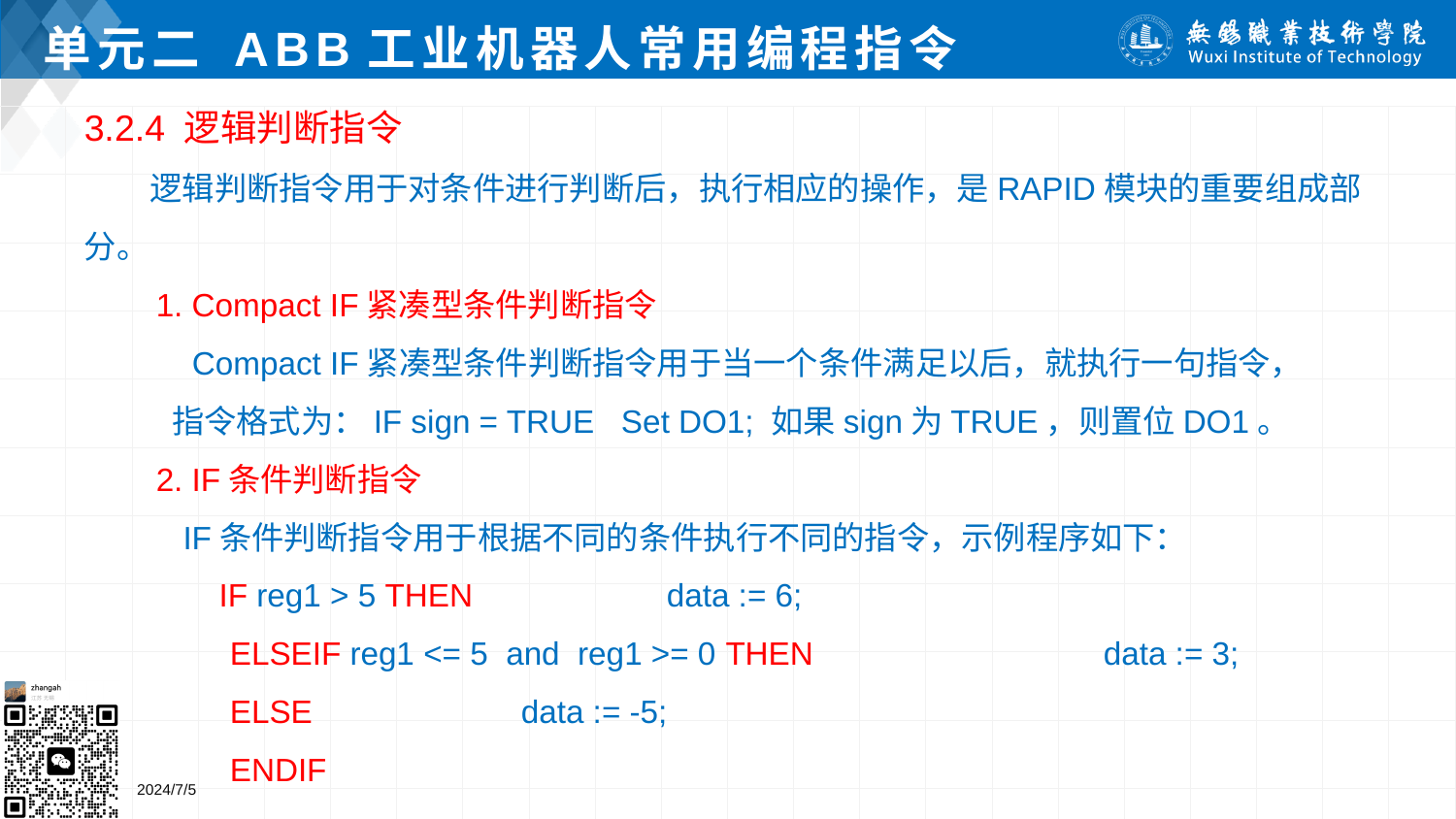

# 单元二 ABB工业机器人常用编程指令
3.2.4 逻辑判断指令
        逻辑判断指令用于对条件进行判断后，执行相应的操作，是RAPID模块的重要组成部分。
        1. Compact IF紧凑型条件判断指令
            Compact IF紧凑型条件判断指令用于当一个条件满足以后，就执行一句指令，
           指令格式为：IF sign = TRUE   Set DO1; 如果sign为TRUE，则置位DO1。
        2. IF条件判断指令
           IF条件判断指令用于根据不同的条件执行不同的指令，示例程序如下：
               IF reg1 > 5 THEN		data := 6;
	ELSEIF reg1 <= 5  and  reg1 >= 0 THEN		data := 3;
	ELSE		data := -5;
	ENDIF
2024/7/5